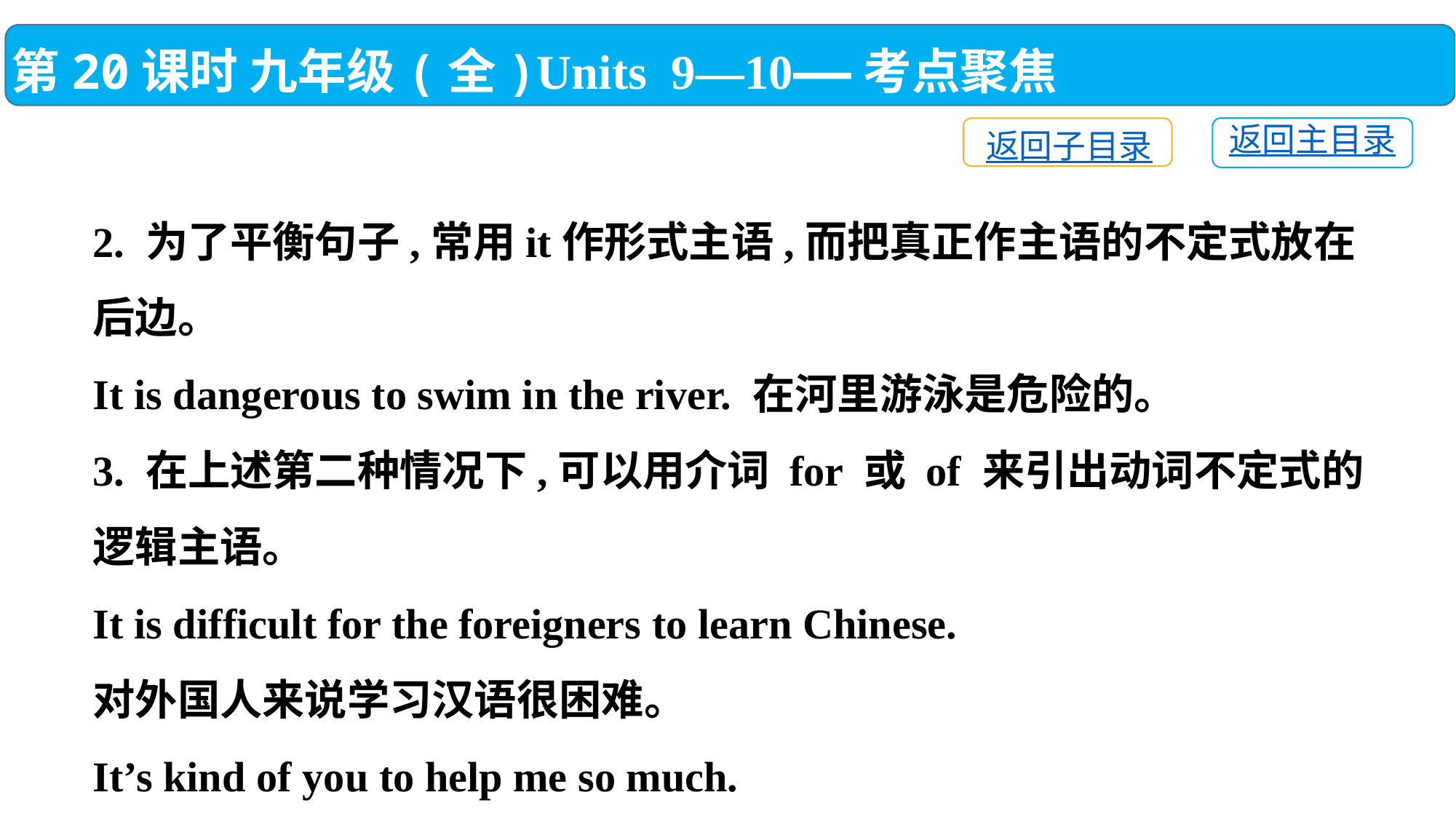

第20课时 九年级(全)Units  9—10——考点聚焦
返回主目录

返回子目录
2. 为了平衡句子,常用it作形式主语,而把真正作主语的不定式放在后边。
It is dangerous to swim in the river. 在河里游泳是危险的。
3. 在上述第二种情况下,可以用介词 for 或 of 来引出动词不定式的逻辑主语。
It is difficult for the foreigners to learn Chinese.
对外国人来说学习汉语很困难。
It’s kind of you to help me so much.
你给我那么多帮助真的是太好了。